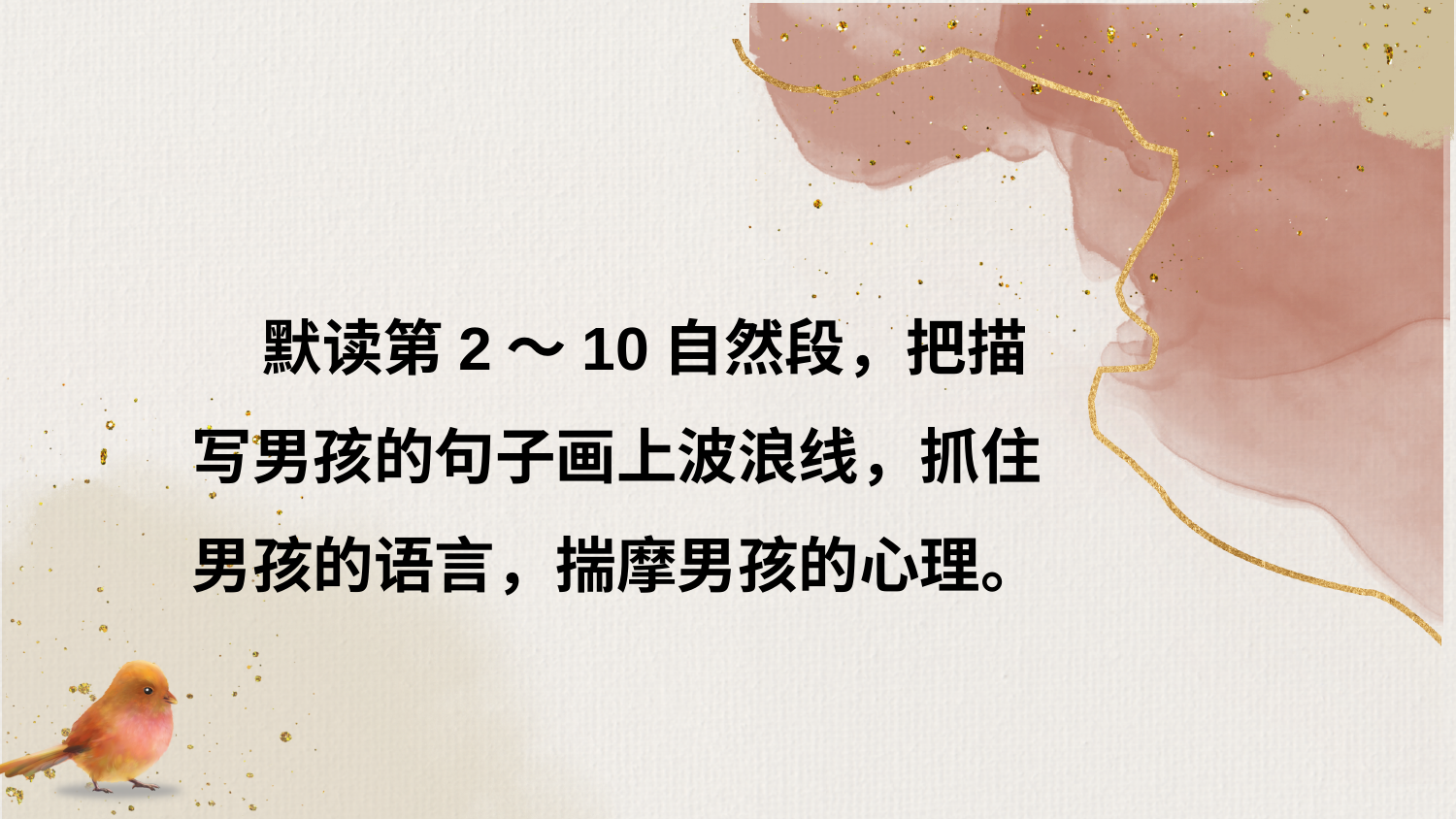

默读第2～10自然段，把描写男孩的句子画上波浪线，抓住男孩的语言，揣摩男孩的心理。